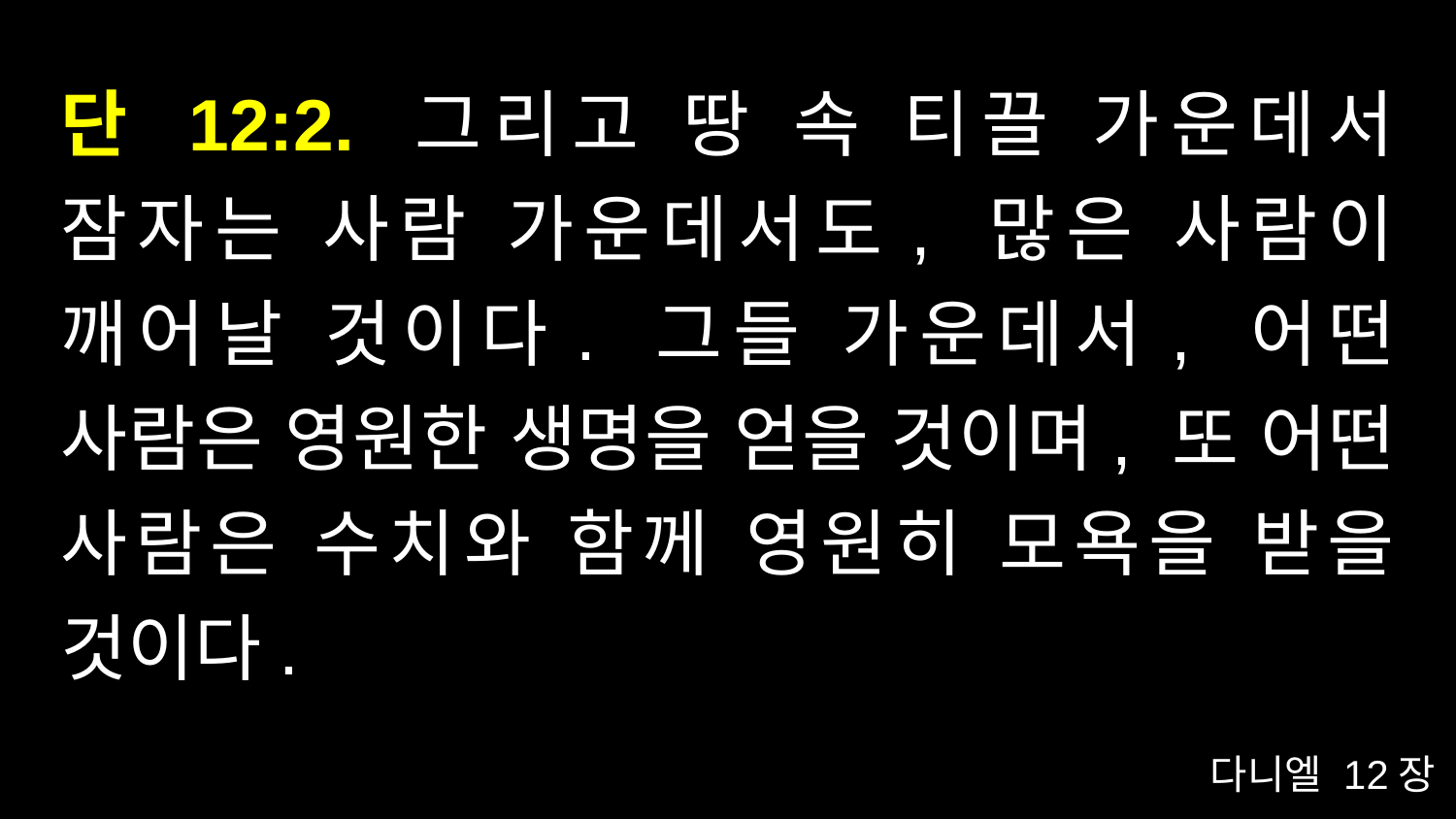

# 단 12:2. 그리고 땅 속 티끌 가운데서 잠자는 사람 가운데서도, 많은 사람이 깨어날 것이다. 그들 가운데서, 어떤 사람은 영원한 생명을 얻을 것이며, 또 어떤 사람은 수치와 함께 영원히 모욕을 받을 것이다.
다니엘 12장